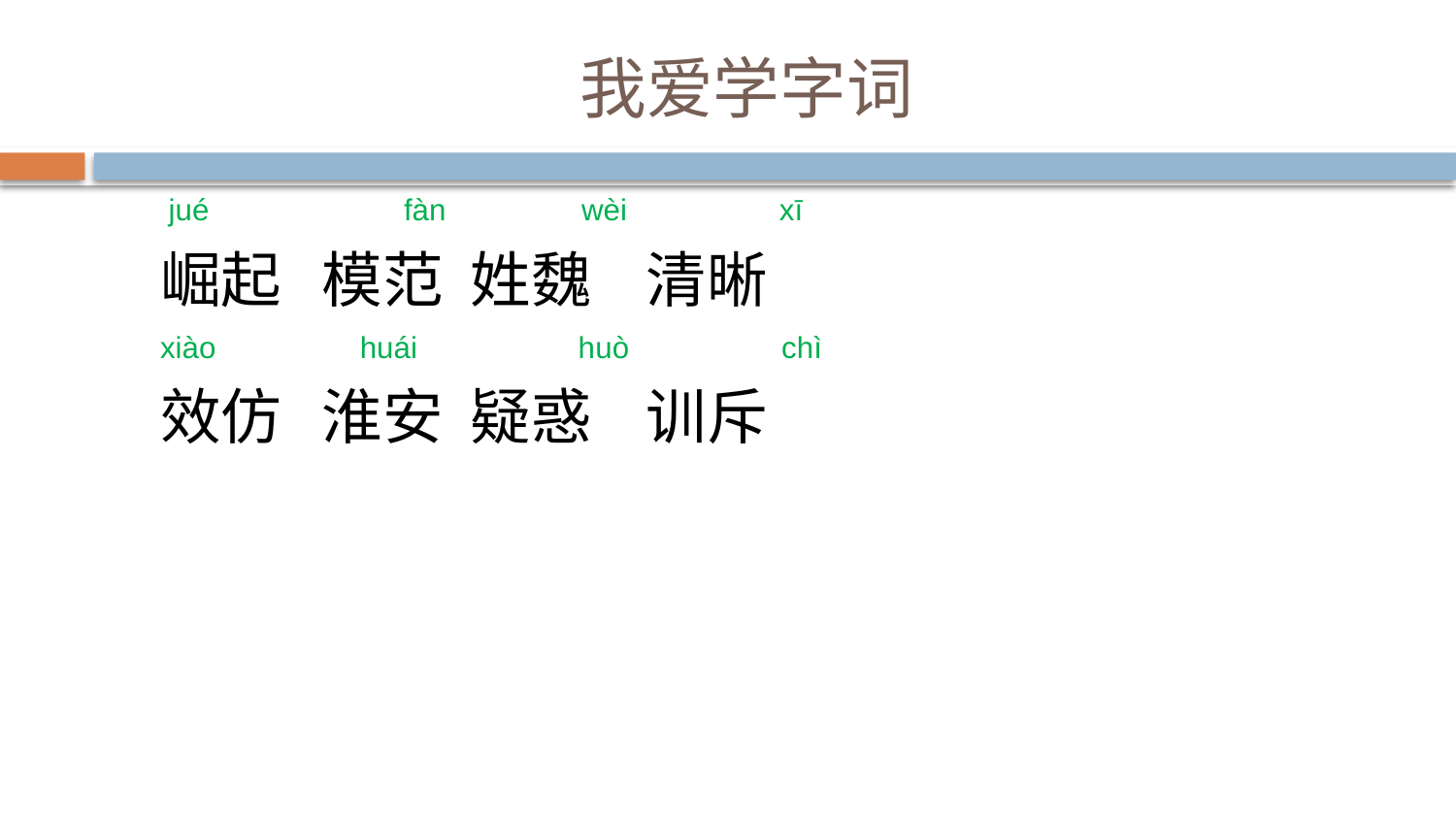

# 我爱学字词
 jué                       fàn                wèi                  xī
崛起   模范  姓魏    清晰
xiào                 huái                   huò                  chì
效仿   淮安  疑惑    训斥